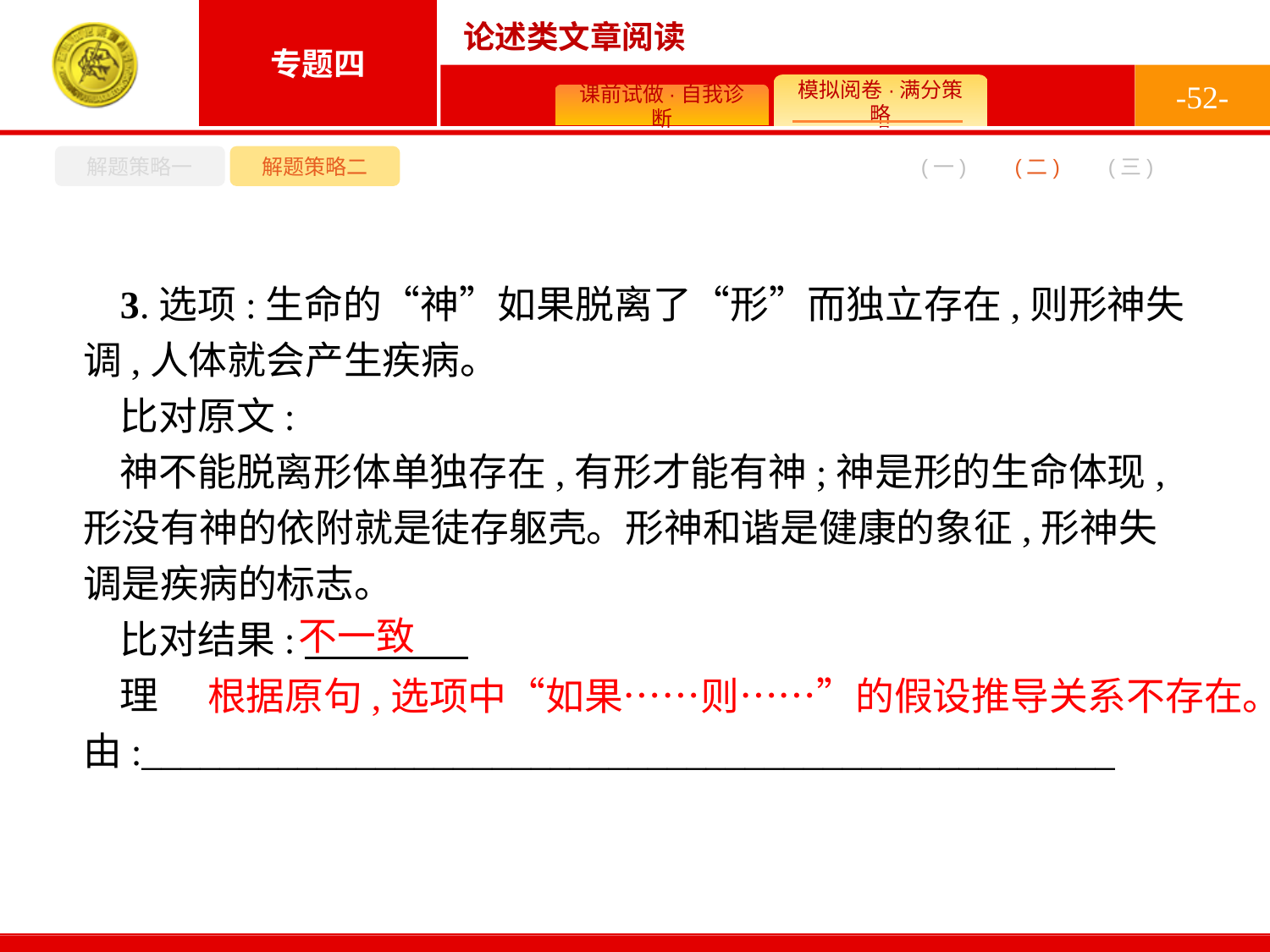

-52-
解题策略一
解题策略二
(二)
(一)
(三)
3.选项:生命的“神”如果脱离了“形”而独立存在,则形神失调,人体就会产生疾病。
比对原文:
神不能脱离形体单独存在,有形才能有神;神是形的生命体现,形没有神的依附就是徒存躯壳。形神和谐是健康的象征,形神失调是疾病的标志。
比对结果:
理由:__________________________________________________
不一致
根据原句,选项中“如果……则……”的假设推导关系不存在。